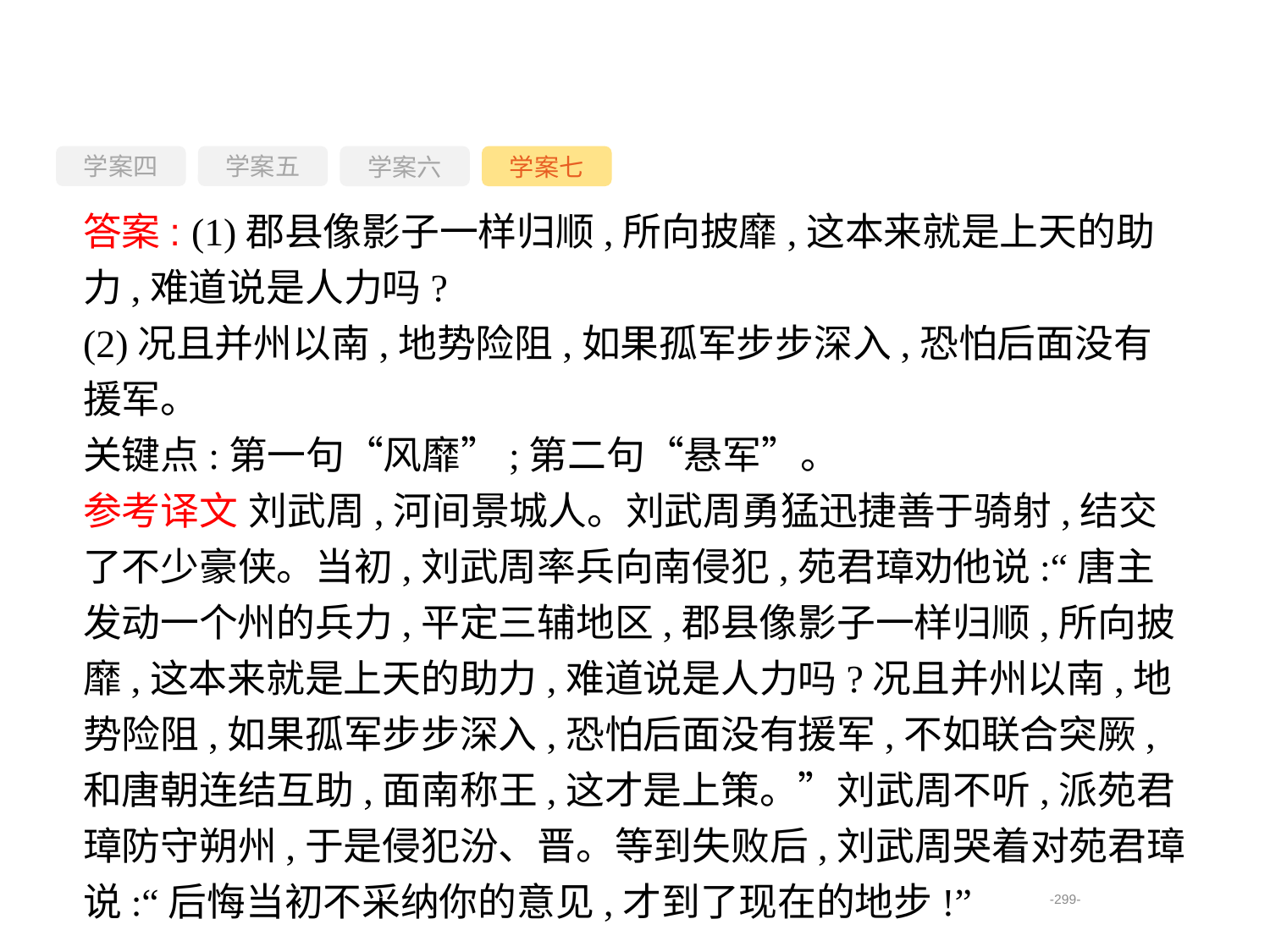

学案四
学案六
学案七
学案五
答案: (1)郡县像影子一样归顺,所向披靡,这本来就是上天的助力,难道说是人力吗?
(2)况且并州以南,地势险阻,如果孤军步步深入,恐怕后面没有援军。
关键点:第一句“风靡”;第二句“悬军”。
参考译文 刘武周,河间景城人。刘武周勇猛迅捷善于骑射,结交了不少豪侠。当初,刘武周率兵向南侵犯,苑君璋劝他说:“唐主发动一个州的兵力,平定三辅地区,郡县像影子一样归顺,所向披靡,这本来就是上天的助力,难道说是人力吗?况且并州以南,地势险阻,如果孤军步步深入,恐怕后面没有援军,不如联合突厥,和唐朝连结互助,面南称王,这才是上策。”刘武周不听,派苑君璋防守朔州,于是侵犯汾、晋。等到失败后,刘武周哭着对苑君璋说:“后悔当初不采纳你的意见,才到了现在的地步!”
-299-